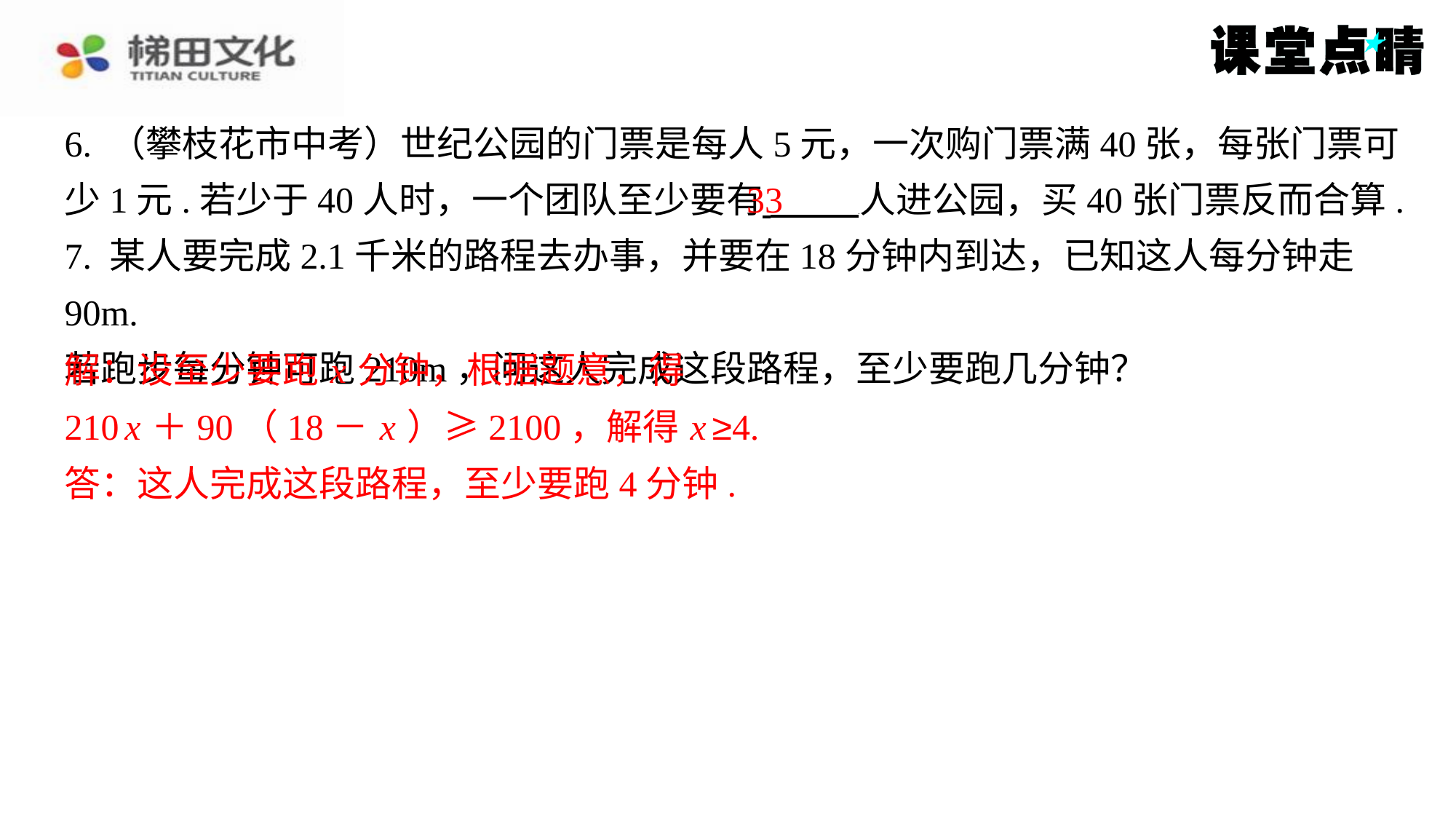

6. （攀枝花市中考）世纪公园的门票是每人5元，一次购门票满40张，每张门票可
少1元.若少于40人时，一个团队至少要有               人进公园，买40张门票反而合算.
7. 某人要完成2.1千米的路程去办事，并要在18分钟内到达，已知这人每分钟走90m.
若跑步每分钟可跑210m，问这人完成这段路程，至少要跑几分钟？
解：设至少要跑 x 分钟，根据题意，得
210 x ＋90（18－ x ）≥2100，解得 x ≥4.
答：这人完成这段路程，至少要跑4分钟.
33
解：设至少要跑 x 分钟，根据题意，得
210 x ＋90（18－ x ）≥2100，解得 x ≥4.
答：这人完成这段路程，至少要跑4分钟.